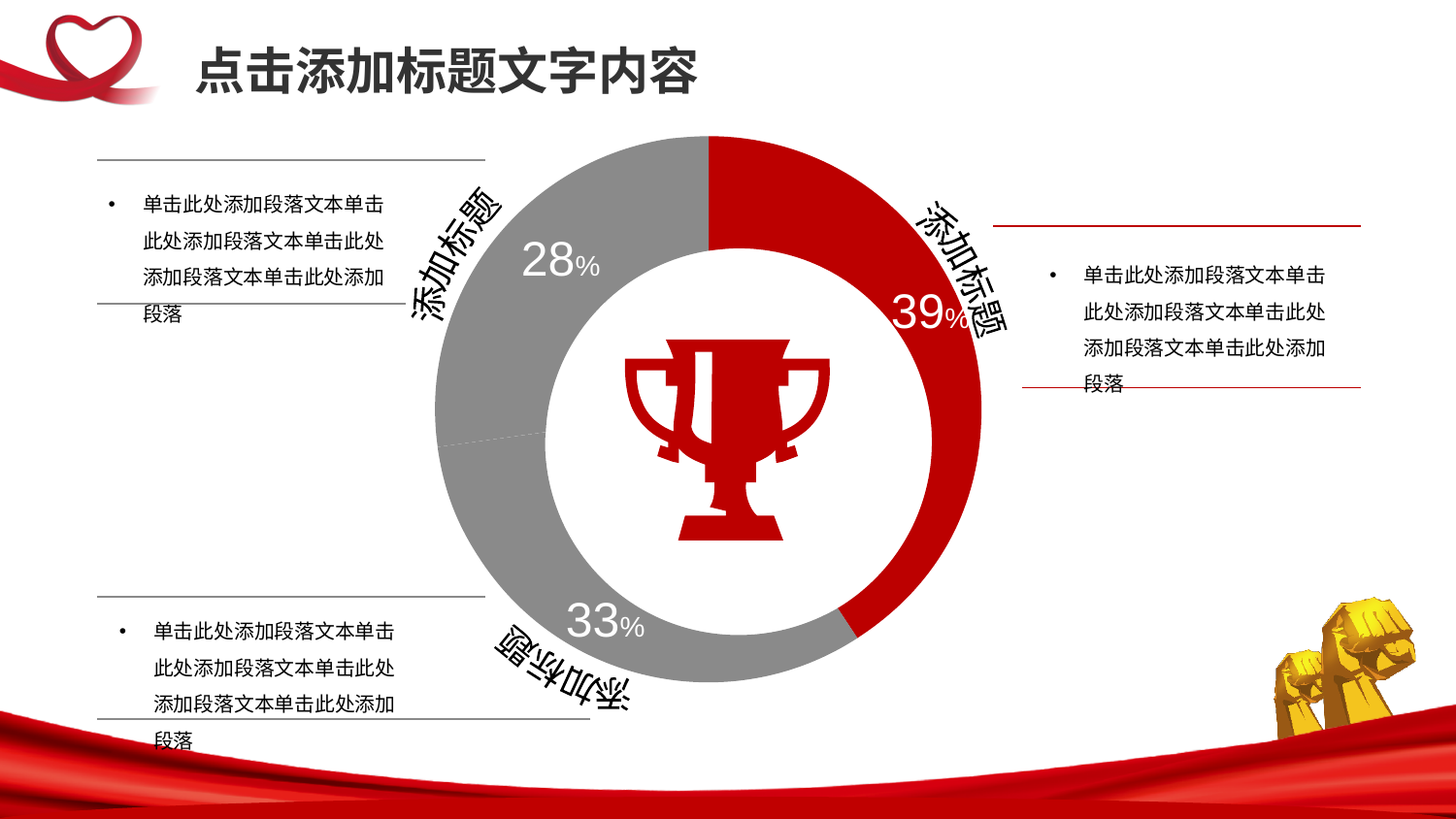

点击添加标题文字内容

单击此处添加段落文本单击此处添加段落文本单击此处添加段落文本单击此处添加段落
添加标题

28%
39%

33%
单击此处添加段落文本单击此处添加段落文本单击此处添加段落文本单击此处添加段落
添加标题
单击此处添加段落文本单击此处添加段落文本单击此处添加段落文本单击此处添加段落
添加标题